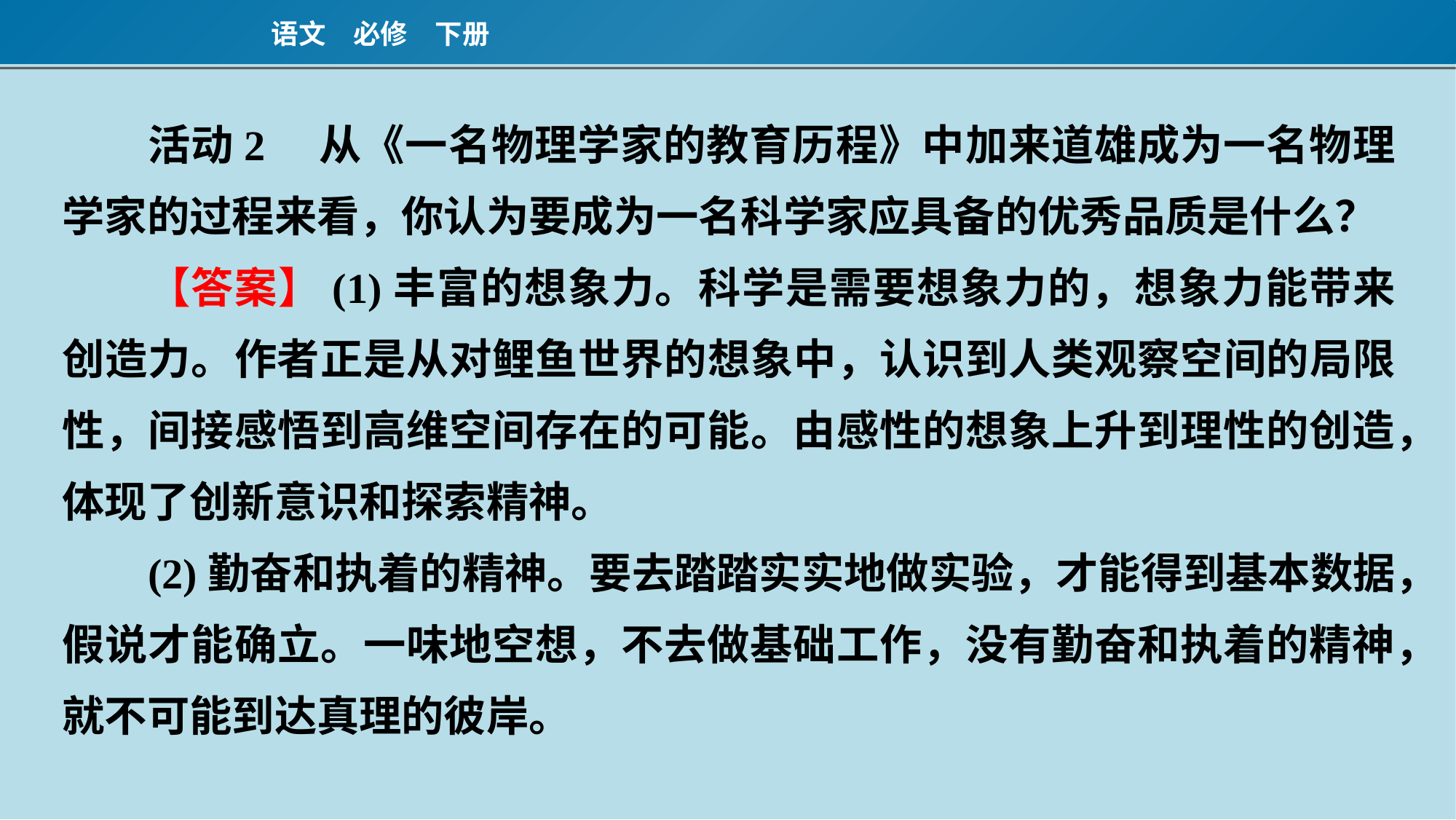

活动2　从《一名物理学家的教育历程》中加来道雄成为一名物理学家的过程来看，你认为要成为一名科学家应具备的优秀品质是什么？
【答案】(1)丰富的想象力。科学是需要想象力的，想象力能带来创造力。作者正是从对鲤鱼世界的想象中，认识到人类观察空间的局限性，间接感悟到高维空间存在的可能。由感性的想象上升到理性的创造，体现了创新意识和探索精神。
(2)勤奋和执着的精神。要去踏踏实实地做实验，才能得到基本数据，假说才能确立。一味地空想，不去做基础工作，没有勤奋和执着的精神，就不可能到达真理的彼岸。